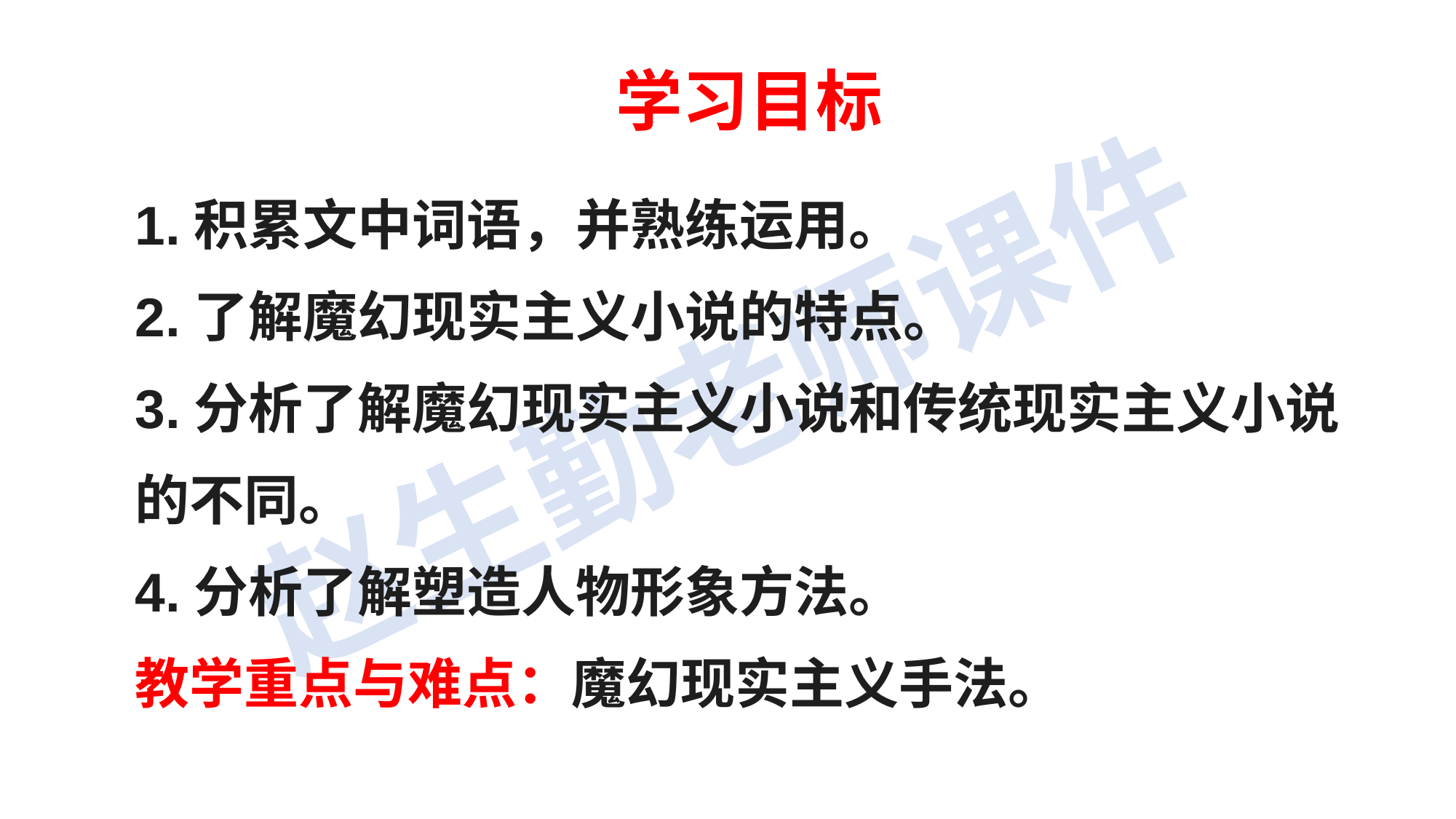

学习目标
1.积累文中词语，并熟练运用。
2.了解魔幻现实主义小说的特点。
3.分析了解魔幻现实主义小说和传统现实主义小说的不同。
4.分析了解塑造人物形象方法。
教学重点与难点：魔幻现实主义手法。